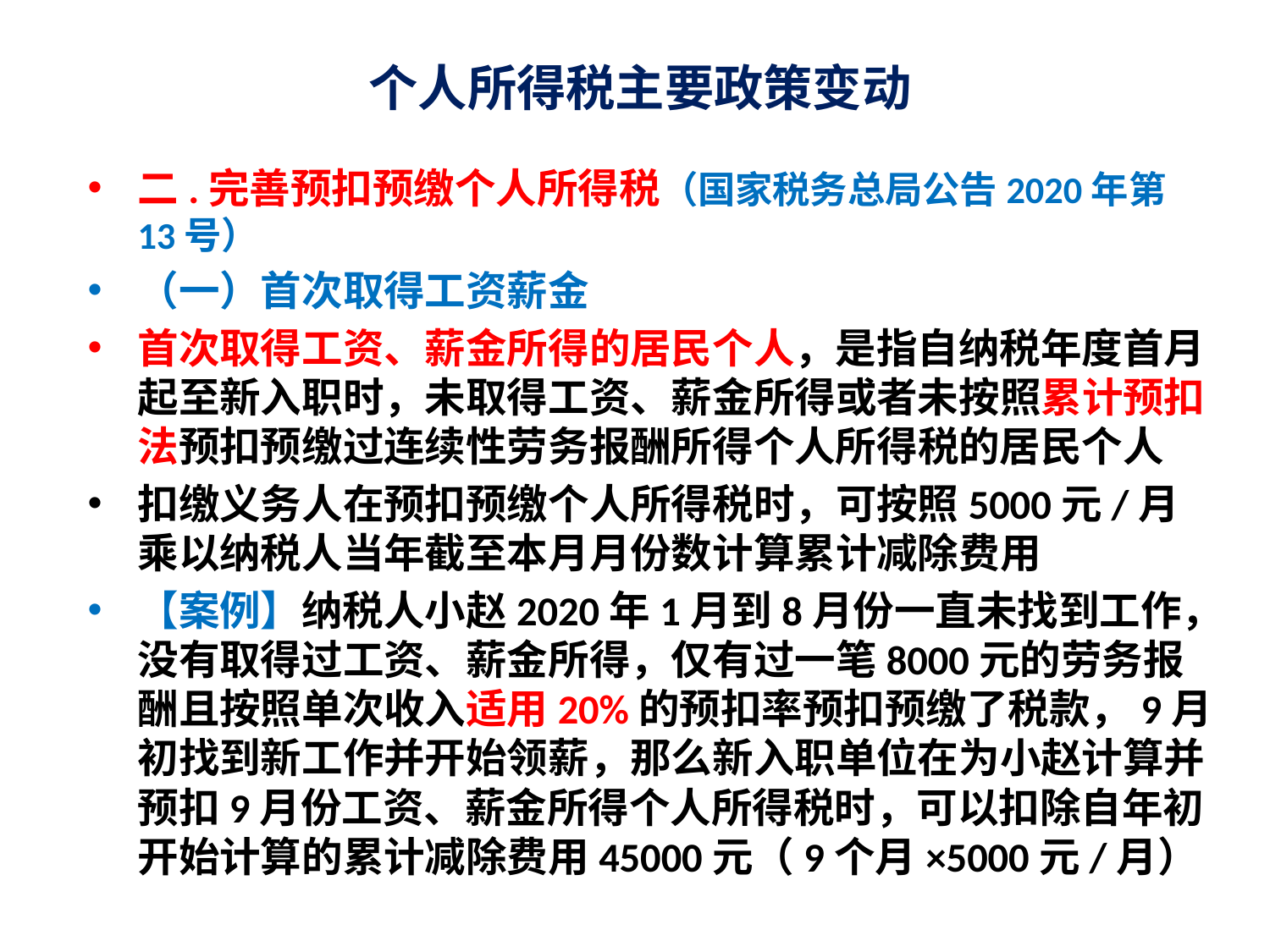

# 个人所得税主要政策变动
二.完善预扣预缴个人所得税（国家税务总局公告2020年第13号）
（一）首次取得工资薪金
首次取得工资、薪金所得的居民个人，是指自纳税年度首月起至新入职时，未取得工资、薪金所得或者未按照累计预扣法预扣预缴过连续性劳务报酬所得个人所得税的居民个人
扣缴义务人在预扣预缴个人所得税时，可按照5000元/月乘以纳税人当年截至本月月份数计算累计减除费用
【案例】纳税人小赵2020年1月到8月份一直未找到工作，没有取得过工资、薪金所得，仅有过一笔8000元的劳务报酬且按照单次收入适用20%的预扣率预扣预缴了税款，9月初找到新工作并开始领薪，那么新入职单位在为小赵计算并预扣9月份工资、薪金所得个人所得税时，可以扣除自年初开始计算的累计减除费用45000元（9个月×5000元/月）